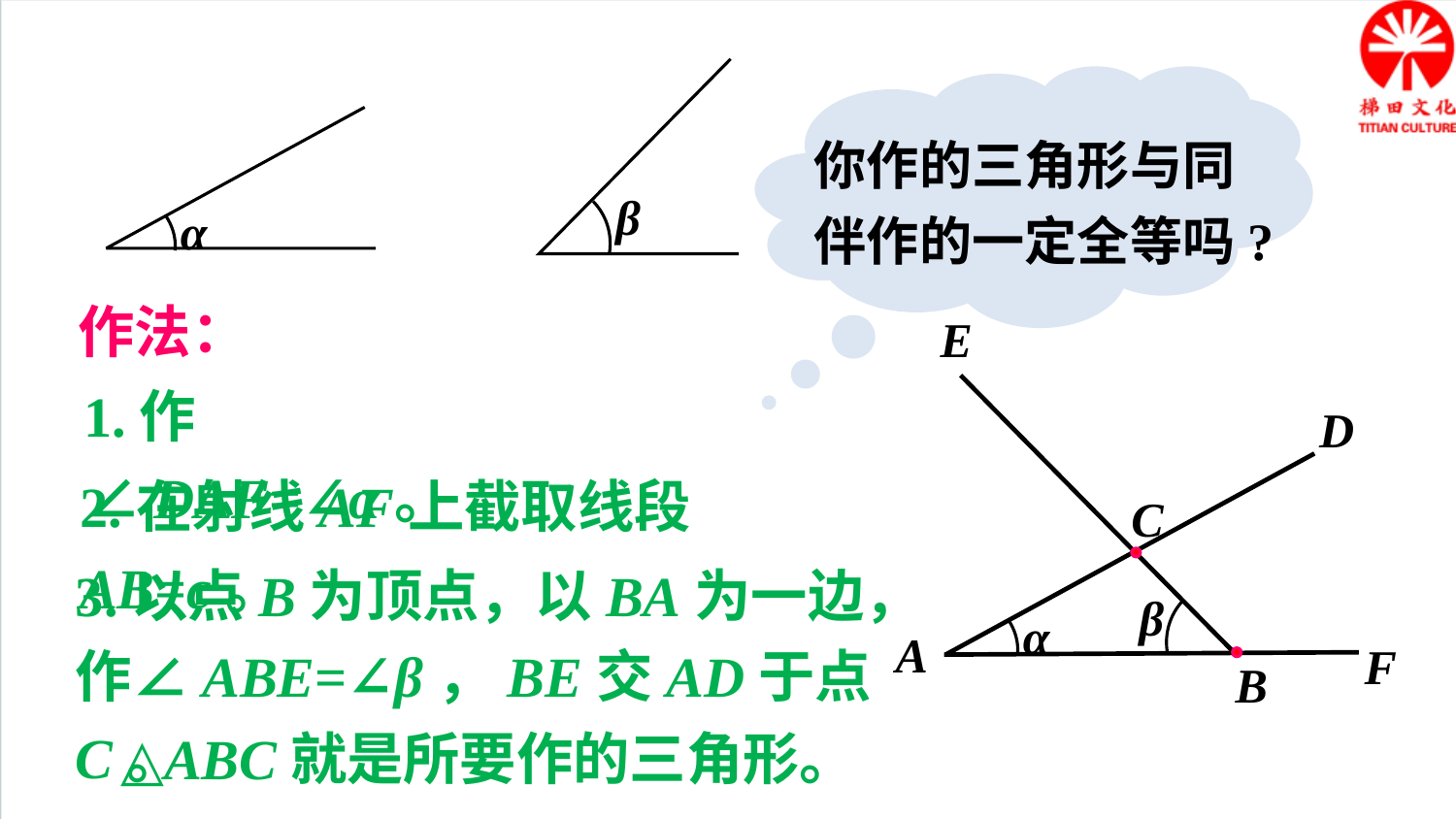

β

你作的三角形与同伴作的一定全等吗?

α
c
作法：
E
1.作∠DAF=∠α。
D
2.在射线AF上截取线段AB=c。
C
3.以点B为顶点，以BA为一边，作∠ABE=∠β，BE交AD于点C。

β

α

A
F
B

△ABC就是所要作的三角形。